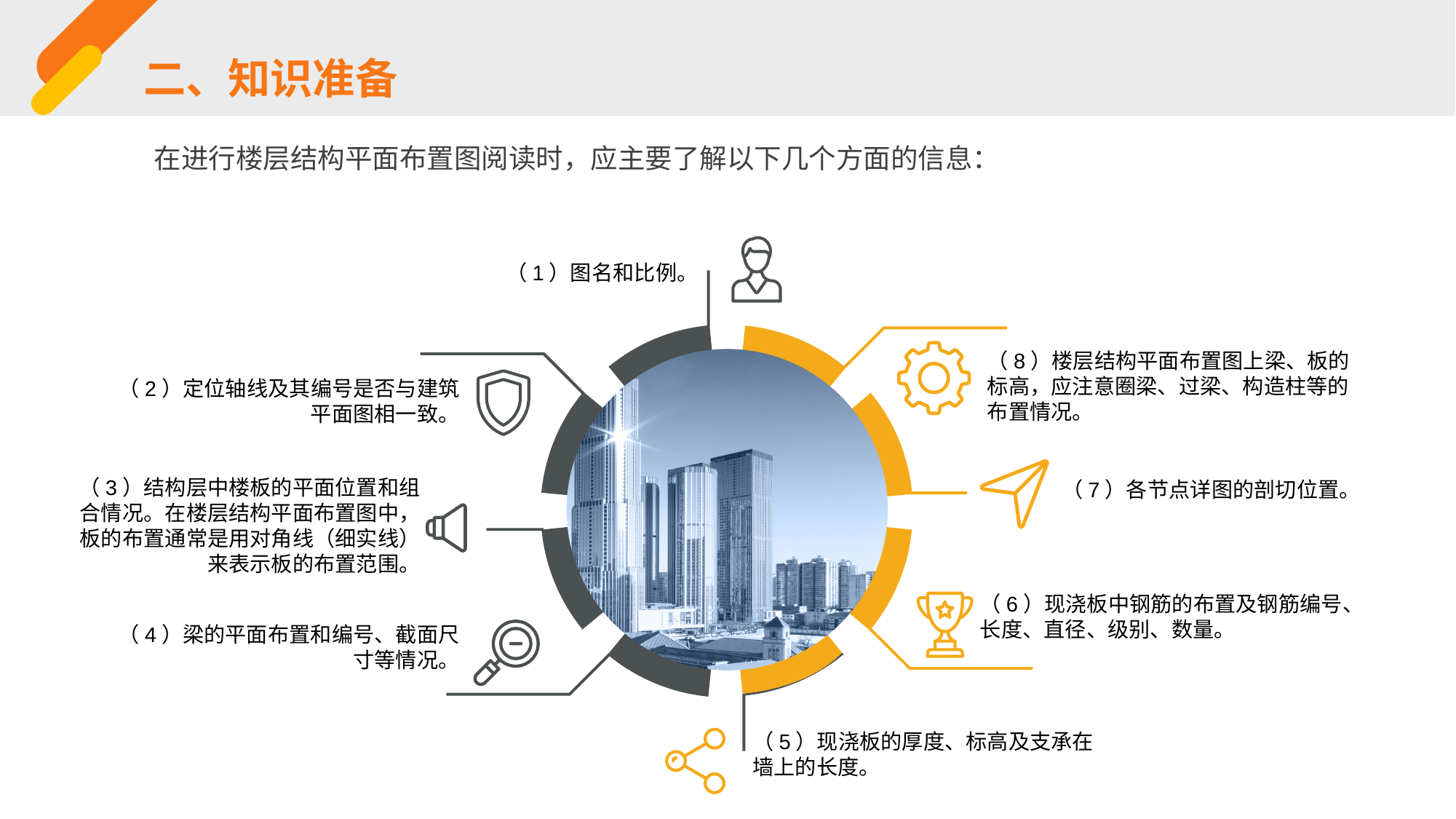

二、知识准备
在进行楼层结构平面布置图阅读时，应主要了解以下几个方面的信息：

（1）图名和比例。

（8）楼层结构平面布置图上梁、板的标高，应注意圈梁、过梁、构造柱等的布置情况。

（2）定位轴线及其编号是否与建筑平面图相一致。

（3）结构层中楼板的平面位置和组合情况。在楼层结构平面布置图中，板的布置通常是用对角线（细实线）来表示板的布置范围。
（7）各节点详图的剖切位置。

（6）现浇板中钢筋的布置及钢筋编号、长度、直径、级别、数量。

（4）梁的平面布置和编号、截面尺寸等情况。

（5）现浇板的厚度、标高及支承在墙上的长度。